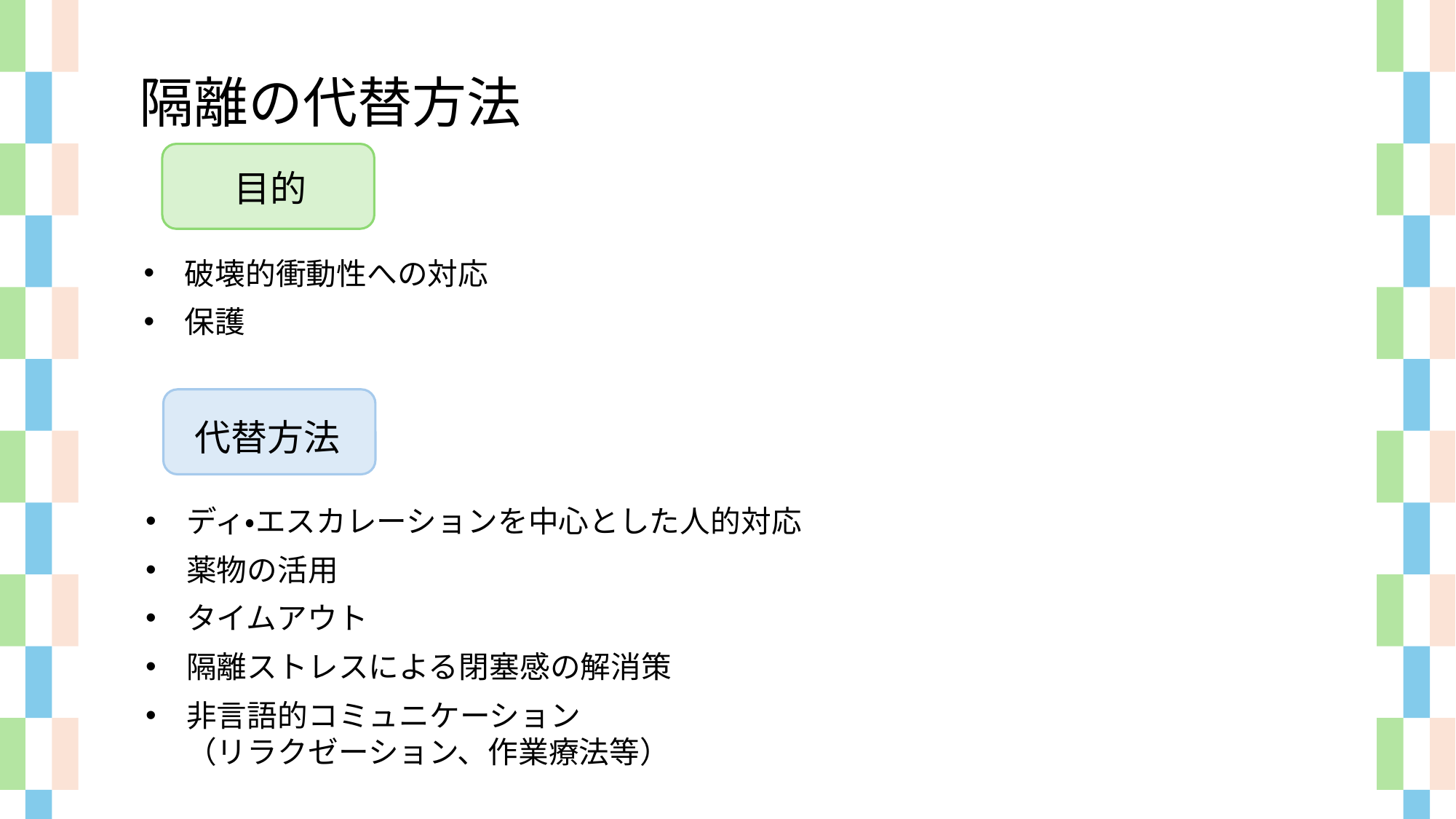

隔離の代替方法

目的
破壊的衝動性への対応
保護

代替方法
ディ・エスカレーションを中心とした人的対応
薬物の活用
タイムアウト
隔離ストレスによる閉塞感の解消策
非言語的コミュニケーション
（リラクゼーション、作業療法等）